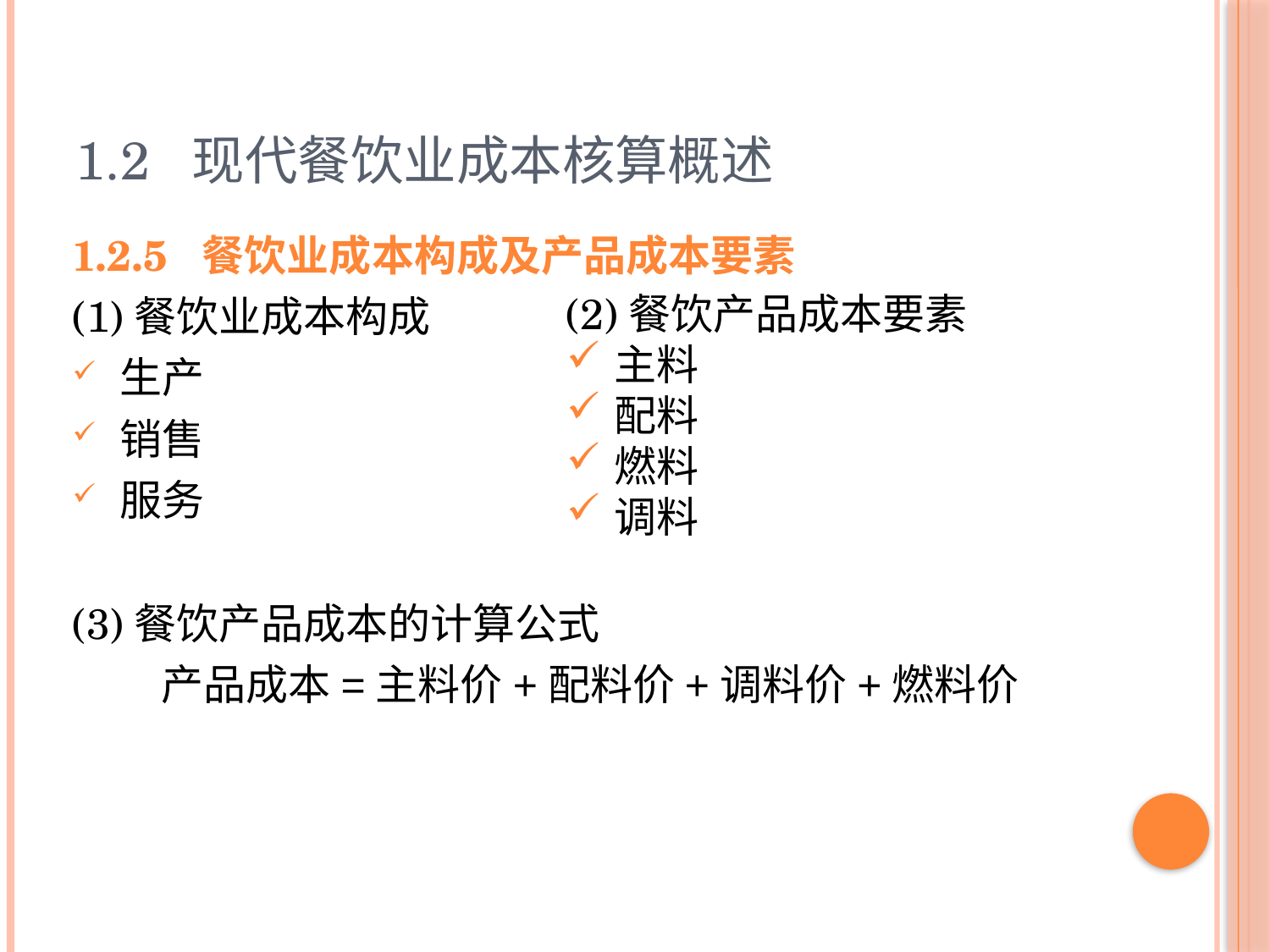

# 1.2  现代餐饮业成本核算概述
1.2.5  餐饮业成本构成及产品成本要素
(1)餐饮业成本构成
生产
销售
服务

(3)餐饮产品成本的计算公式
产品成本=主料价+配料价+调料价+燃料价
(2)餐饮产品成本要素
主料
配料
燃料
调料